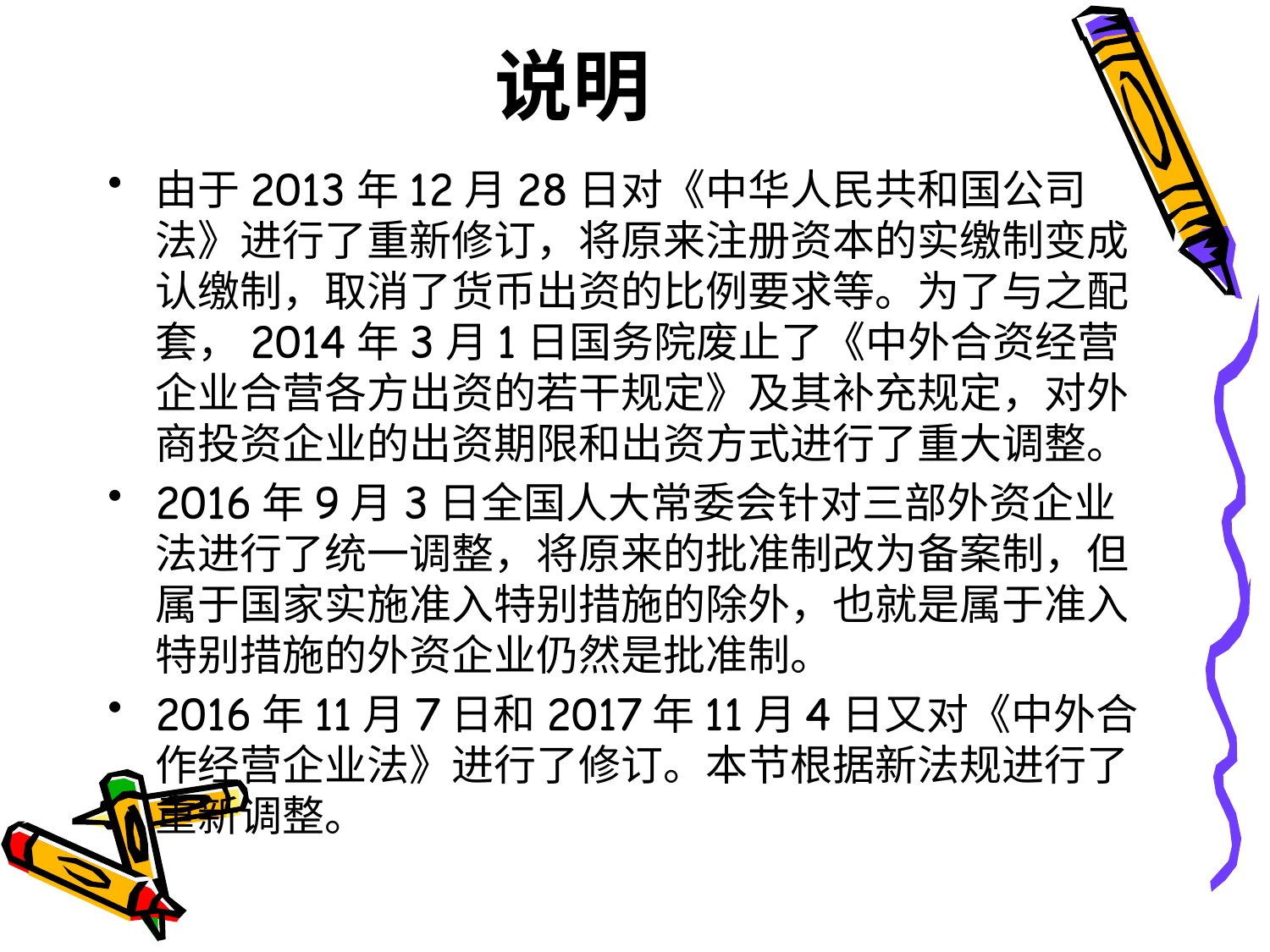

# 说明
由于2013年12月28日对《中华人民共和国公司法》进行了重新修订，将原来注册资本的实缴制变成认缴制，取消了货币出资的比例要求等。为了与之配套，2014年3月1日国务院废止了《中外合资经营企业合营各方出资的若干规定》及其补充规定，对外商投资企业的出资期限和出资方式进行了重大调整。
2016年9月3日全国人大常委会针对三部外资企业法进行了统一调整，将原来的批准制改为备案制，但属于国家实施准入特别措施的除外，也就是属于准入特别措施的外资企业仍然是批准制。
2016年11月7日和2017年11月4日又对《中外合作经营企业法》进行了修订。本节根据新法规进行了重新调整。